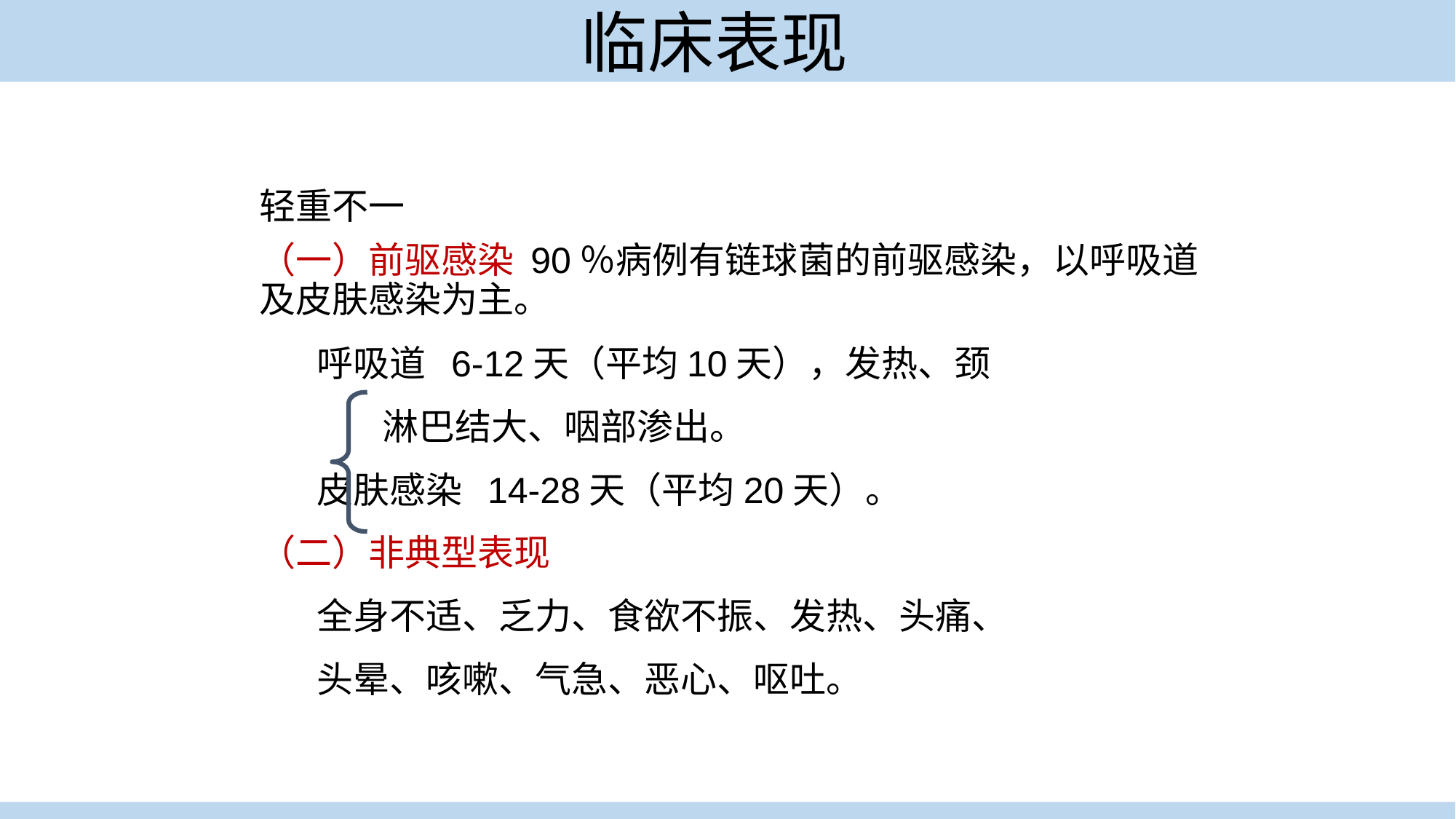

# 临床表现
轻重不一
（一）前驱感染 90％病例有链球菌的前驱感染，以呼吸道及皮肤感染为主。
      呼吸道  6-12天（平均10天），发热、颈
              淋巴结大、咽部渗出。
      皮肤感染  14-28天（平均20天）。
（二）非典型表现
      全身不适、乏力、食欲不振、发热、头痛、
      头晕、咳嗽、气急、恶心、呕吐。